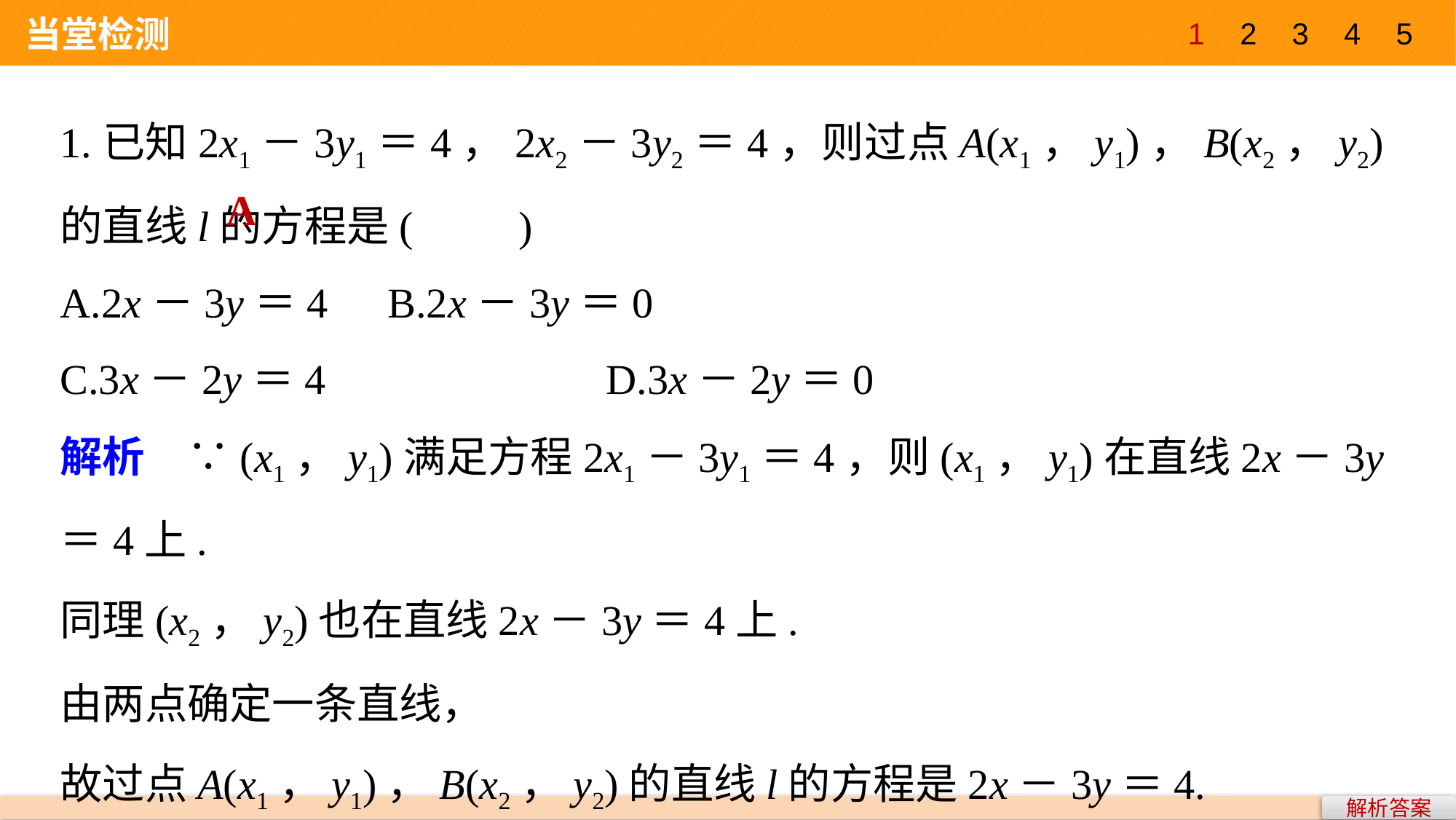

1
2
3
4
5
  当堂检测
1.已知2x1－3y1＝4，2x2－3y2＝4，则过点A(x1，y1)，B(x2，y2)的直线l的方程是(　　)
A.2x－3y＝4  	B.2x－3y＝0
C.3x－2y＝4  			D.3x－2y＝0
A
解析　∵(x1，y1)满足方程2x1－3y1＝4，则(x1，y1)在直线2x－3y＝4上.
同理(x2，y2)也在直线2x－3y＝4上.
由两点确定一条直线，
故过点A(x1，y1)，B(x2，y2)的直线l的方程是2x－3y＝4.
解析答案